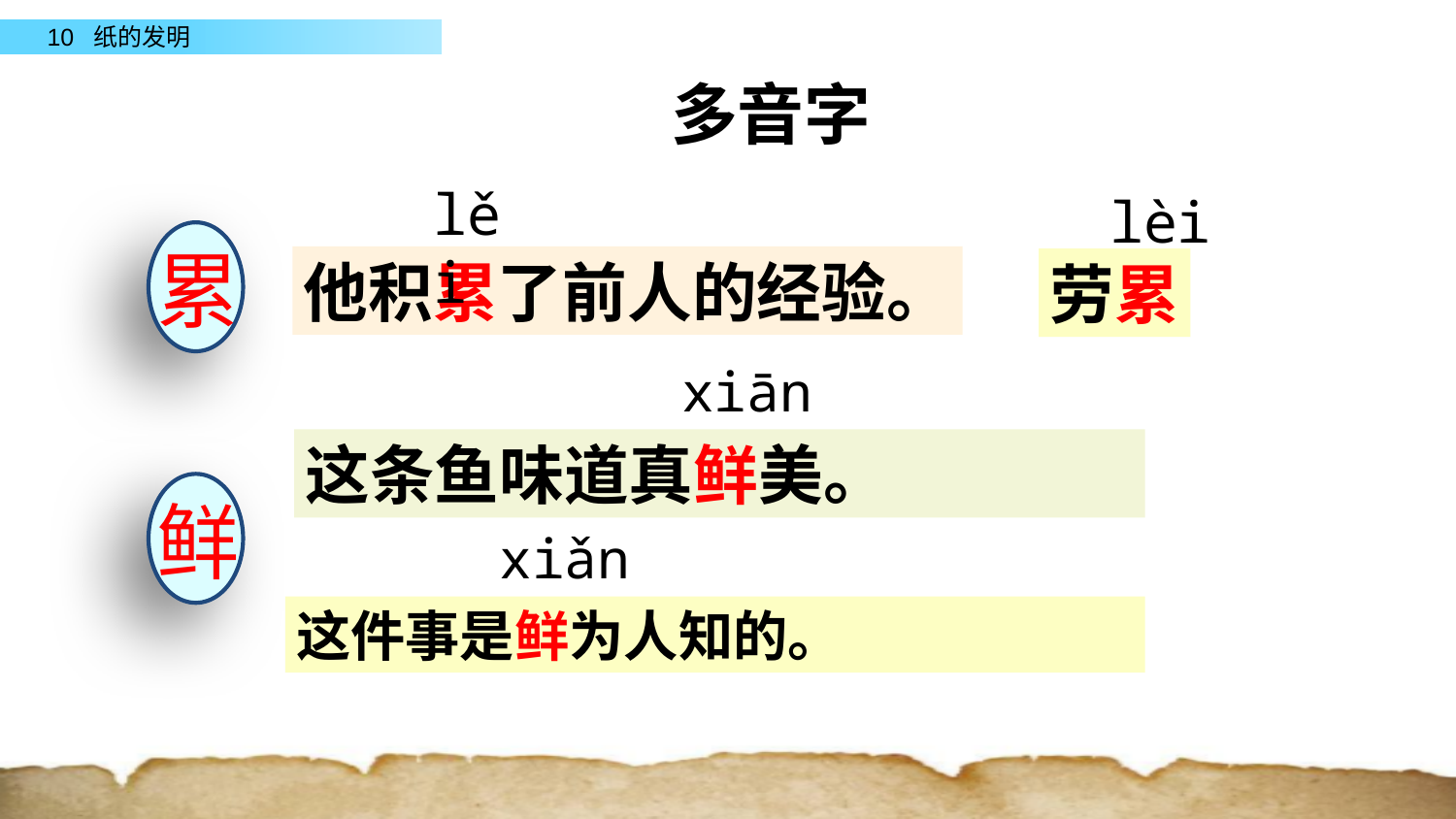

多音字
lěi
lèi

累
他积累了前人的经验。
劳累
xiān
这条鱼味道真鲜美。

鲜
xiǎn
这件事是鲜为人知的。